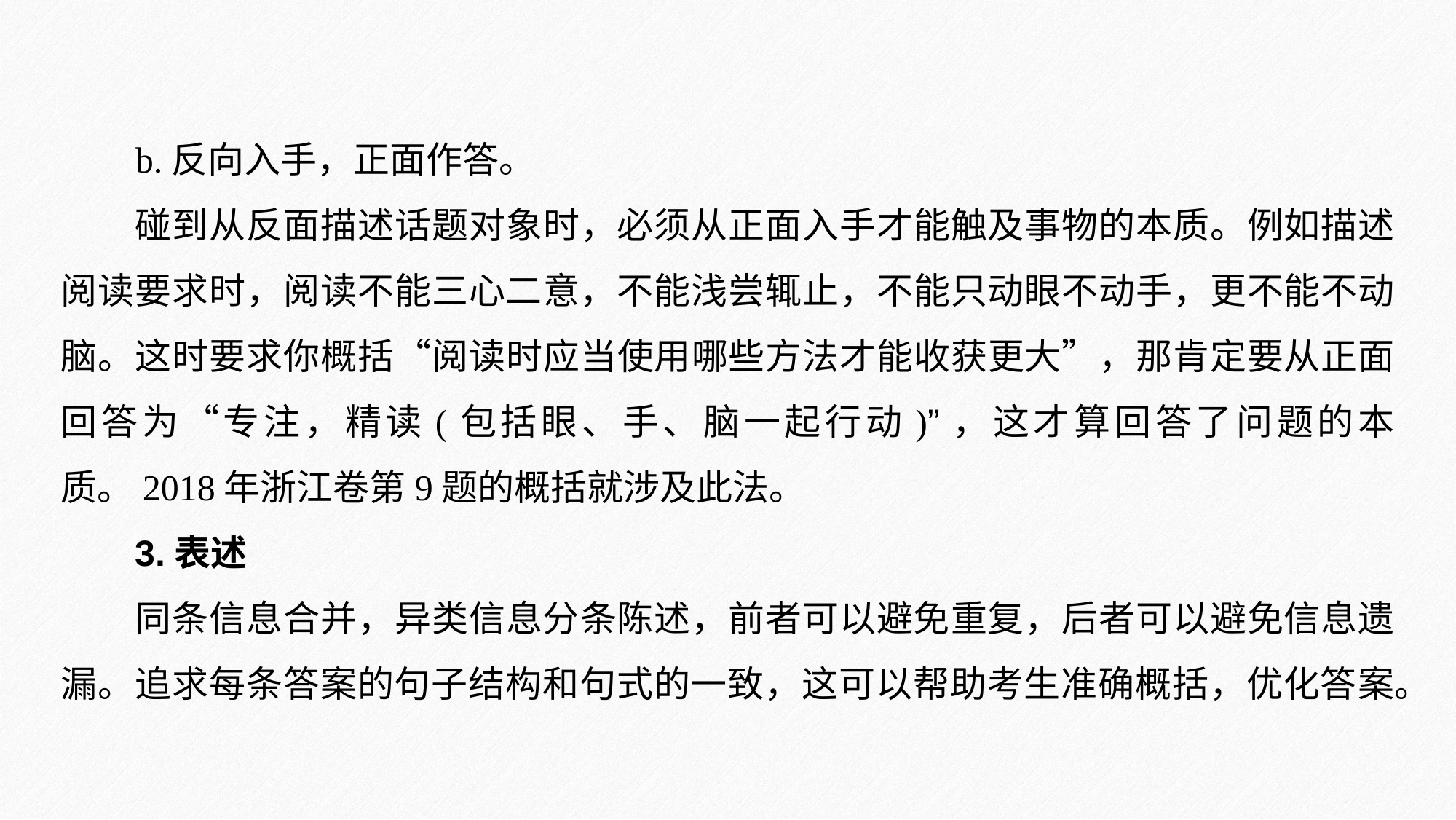

b.反向入手，正面作答。
碰到从反面描述话题对象时，必须从正面入手才能触及事物的本质。例如描述阅读要求时，阅读不能三心二意，不能浅尝辄止，不能只动眼不动手，更不能不动脑。这时要求你概括“阅读时应当使用哪些方法才能收获更大”，那肯定要从正面回答为“专注，精读(包括眼、手、脑一起行动)”，这才算回答了问题的本质。2018年浙江卷第9题的概括就涉及此法。
3.表述
同条信息合并，异类信息分条陈述，前者可以避免重复，后者可以避免信息遗漏。追求每条答案的句子结构和句式的一致，这可以帮助考生准确概括，优化答案。